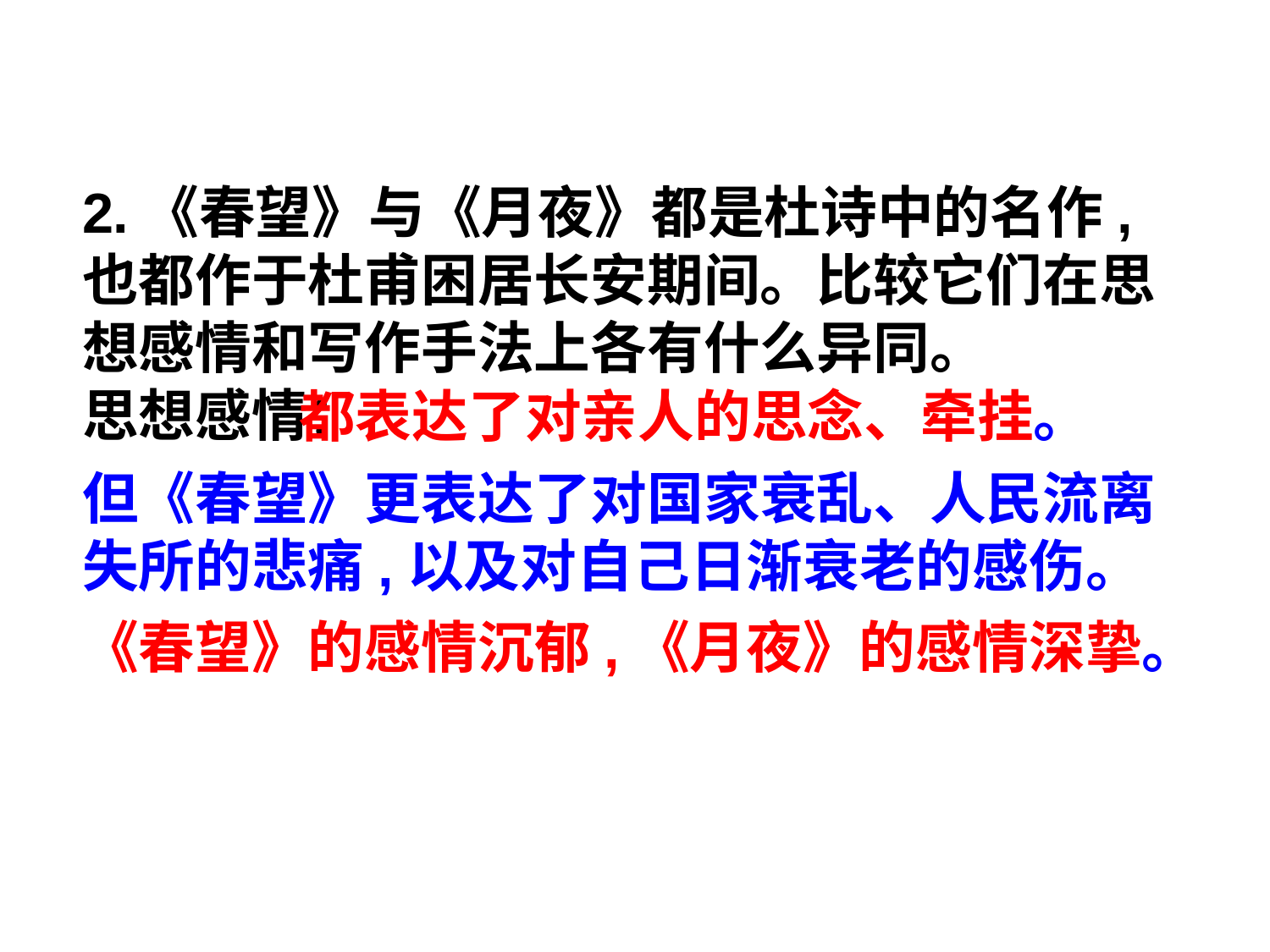

2.《春望》与《月夜》都是杜诗中的名作,也都作于杜甫困居长安期间。比较它们在思想感情和写作手法上各有什么异同。
思想感情：
                都表达了对亲人的思念、牵挂。
但《春望》更表达了对国家衰乱、人民流离失所的悲痛,以及对自己日渐衰老的感伤。
《春望》的感情沉郁,《月夜》的感情深挚。